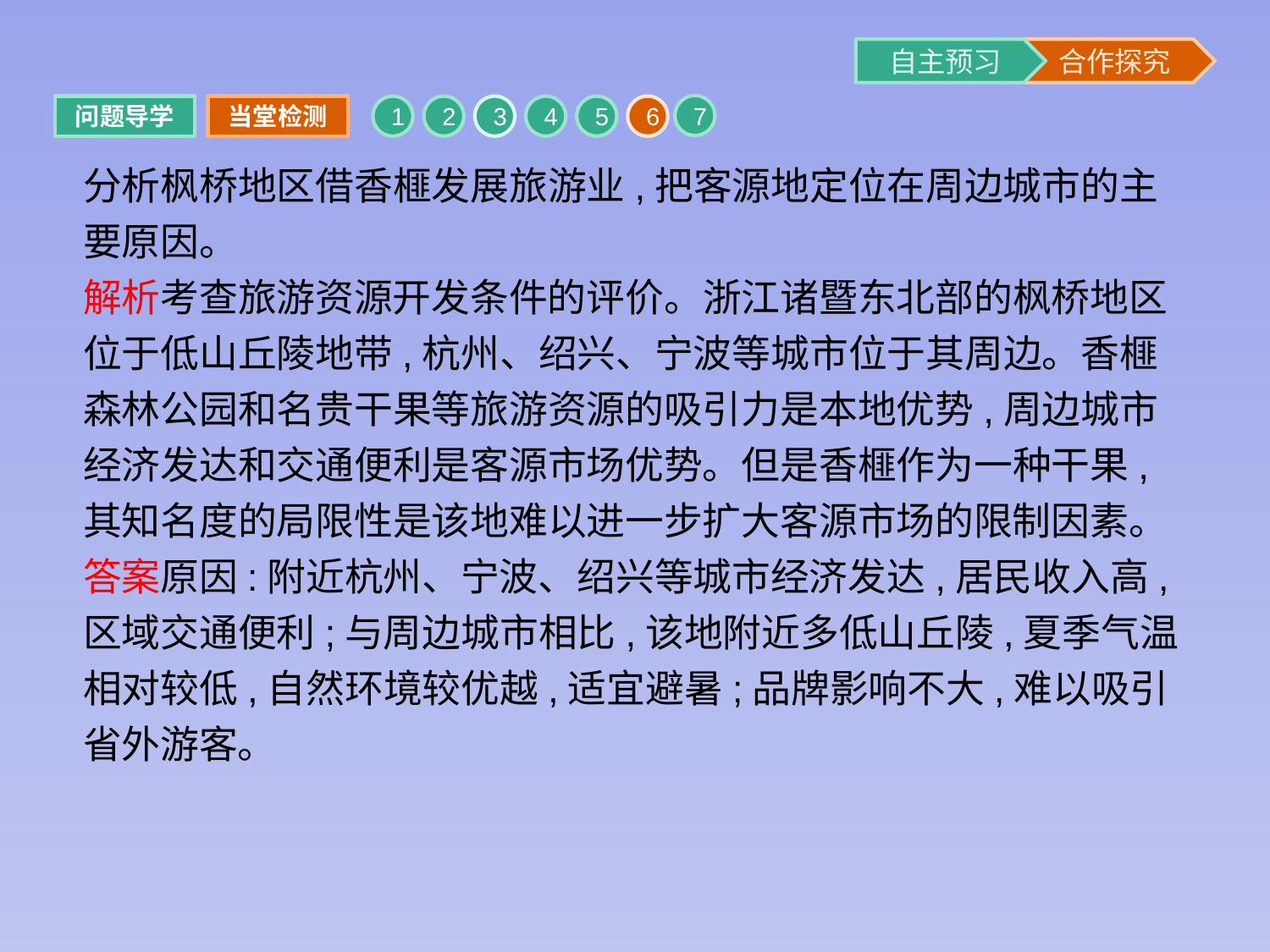

7
问题导学
当堂检测
1
2
3
4
5
6
分析枫桥地区借香榧发展旅游业,把客源地定位在周边城市的主要原因。
解析考查旅游资源开发条件的评价。浙江诸暨东北部的枫桥地区位于低山丘陵地带,杭州、绍兴、宁波等城市位于其周边。香榧森林公园和名贵干果等旅游资源的吸引力是本地优势,周边城市经济发达和交通便利是客源市场优势。但是香榧作为一种干果,其知名度的局限性是该地难以进一步扩大客源市场的限制因素。
答案原因:附近杭州、宁波、绍兴等城市经济发达,居民收入高,区域交通便利;与周边城市相比,该地附近多低山丘陵,夏季气温相对较低,自然环境较优越,适宜避暑;品牌影响不大,难以吸引省外游客。